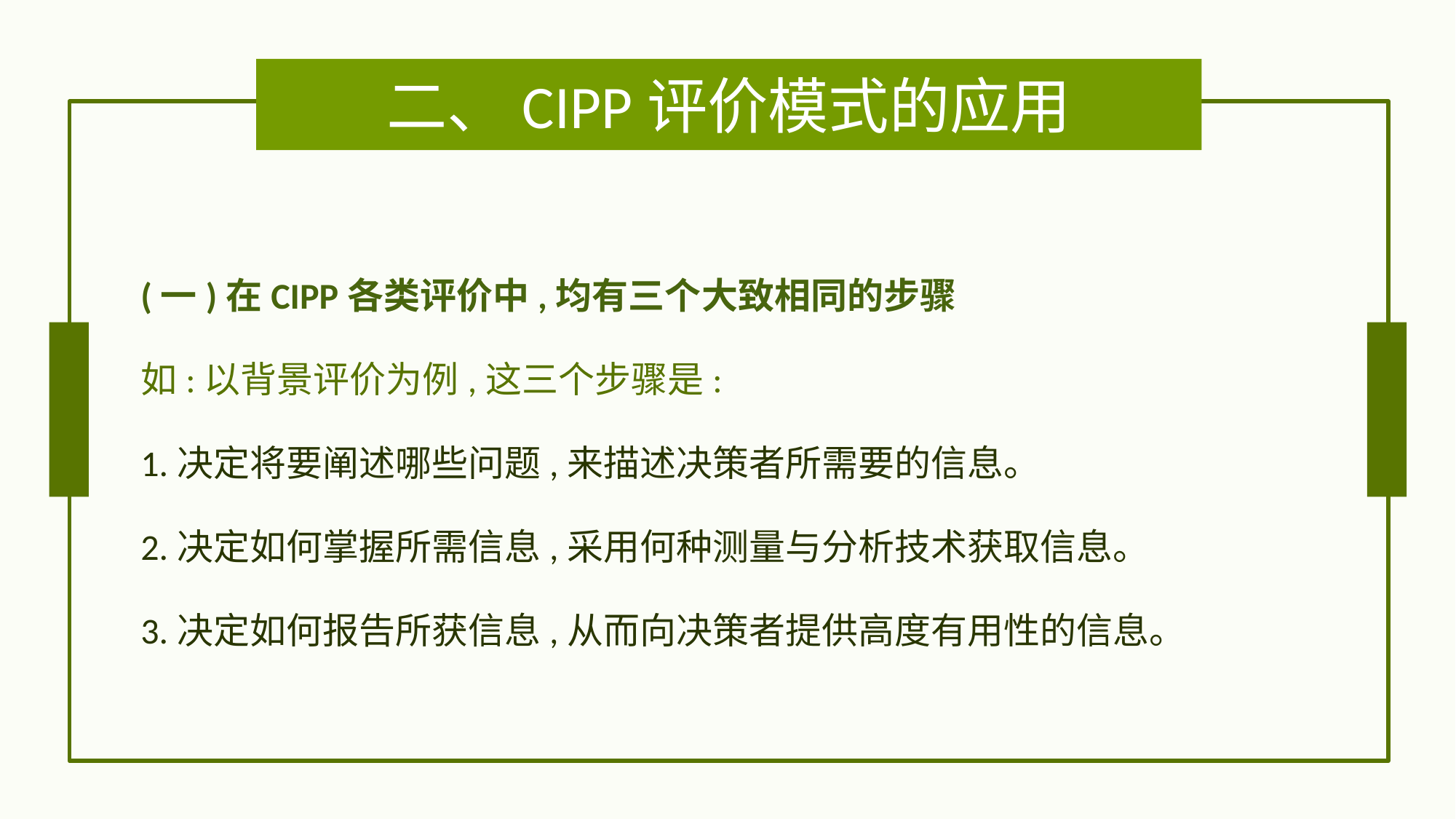

# 二、CIPP评价模式的应用

(一)在CIPP各类评价中,均有三个大致相同的步骤
如:以背景评价为例,这三个步骤是:
1.决定将要阐述哪些问题,来描述决策者所需要的信息。
2.决定如何掌握所需信息,采用何种测量与分析技术获取信息。
3.决定如何报告所获信息,从而向决策者提供高度有用性的信息。